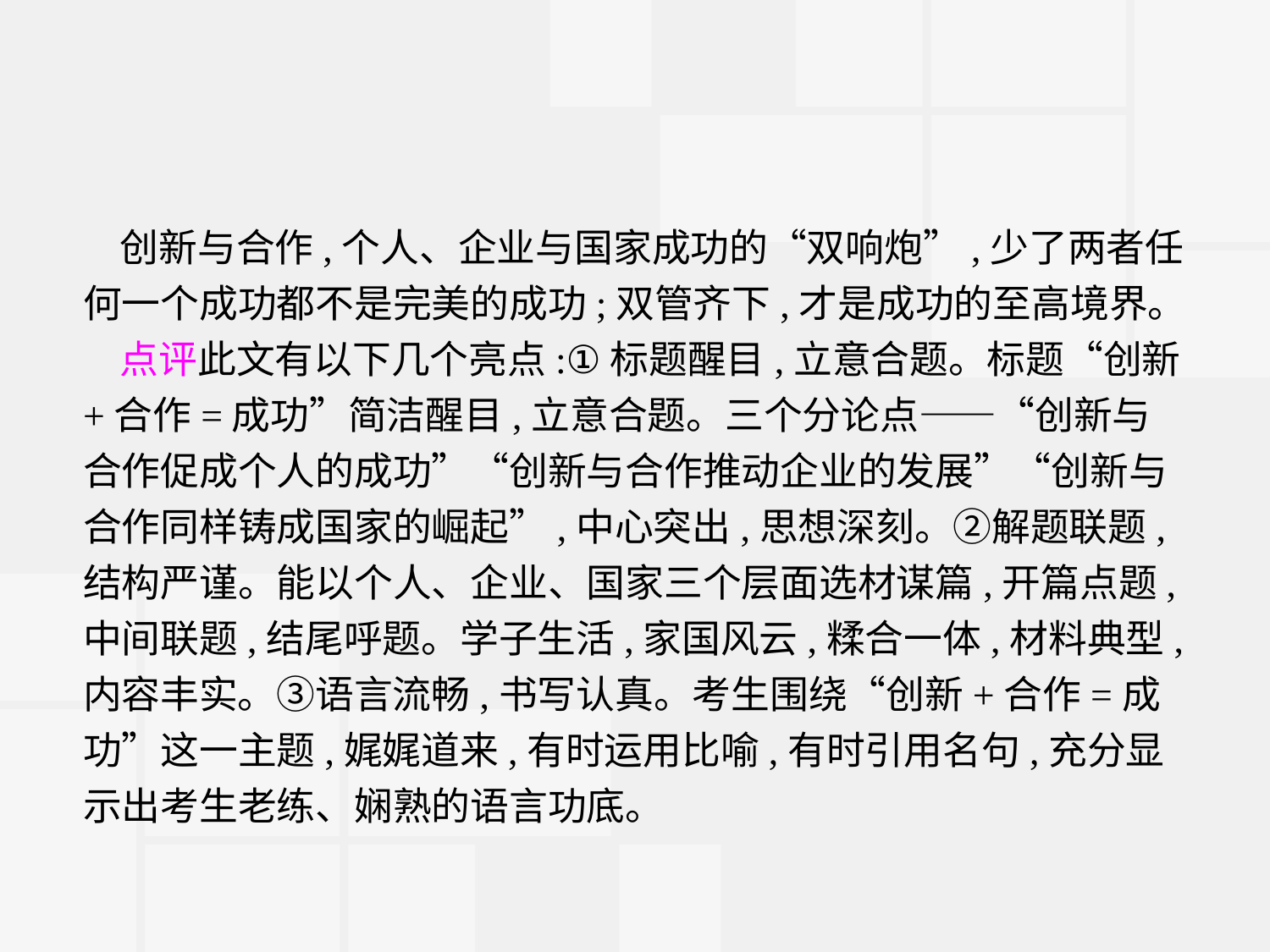

创新与合作,个人、企业与国家成功的“双响炮”,少了两者任何一个成功都不是完美的成功;双管齐下,才是成功的至高境界。
点评此文有以下几个亮点:①标题醒目,立意合题。标题“创新+合作=成功”简洁醒目,立意合题。三个分论点——“创新与合作促成个人的成功”“创新与合作推动企业的发展”“创新与合作同样铸成国家的崛起”,中心突出,思想深刻。②解题联题,结构严谨。能以个人、企业、国家三个层面选材谋篇,开篇点题,中间联题,结尾呼题。学子生活,家国风云,糅合一体,材料典型,内容丰实。③语言流畅,书写认真。考生围绕“创新+合作=成功”这一主题,娓娓道来,有时运用比喻,有时引用名句,充分显示出考生老练、娴熟的语言功底。